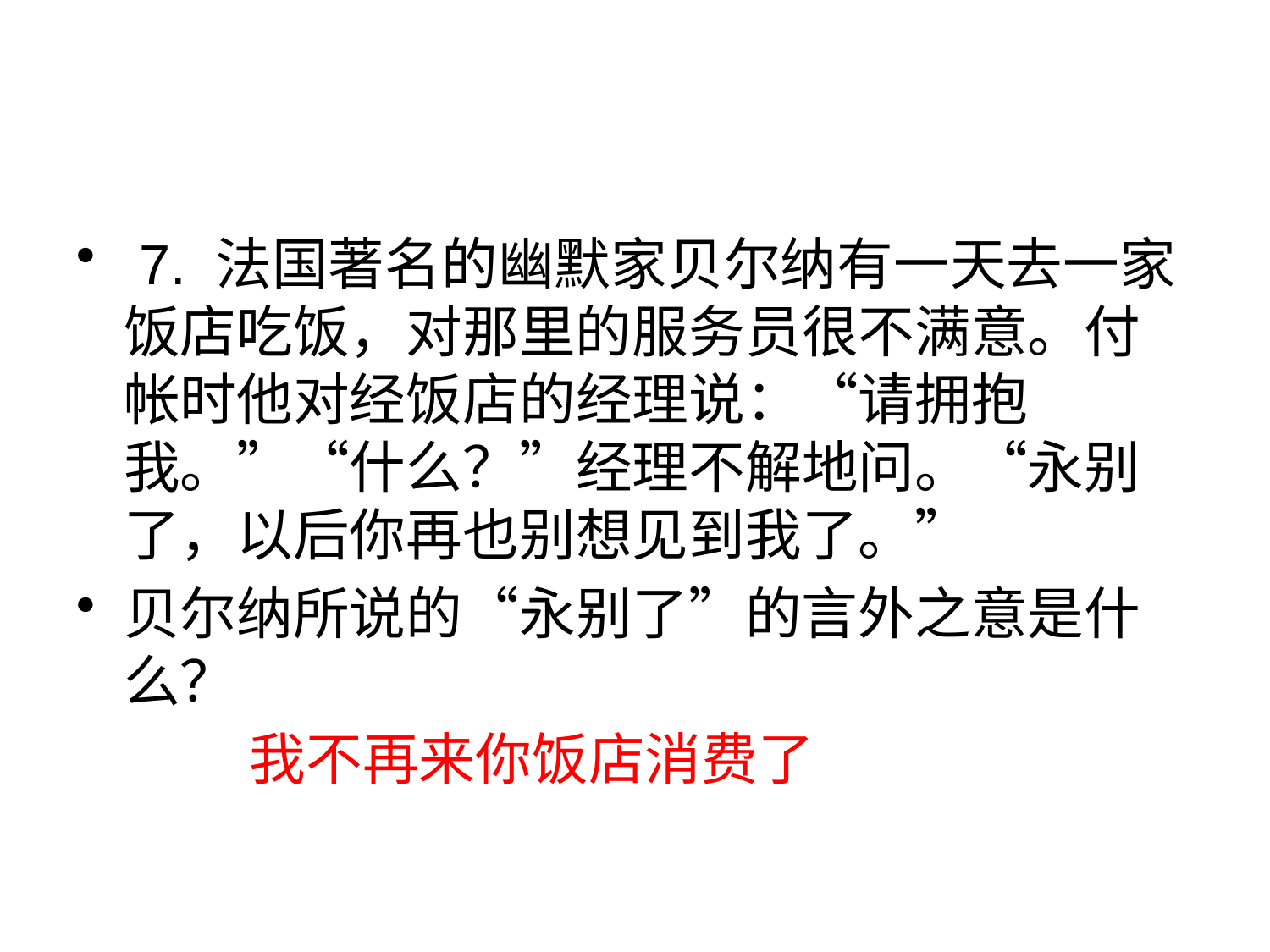

#
 7. 法国著名的幽默家贝尔纳有一天去一家饭店吃饭，对那里的服务员很不满意。付帐时他对经饭店的经理说：“请拥抱我。”“什么？”经理不解地问。“永别了，以后你再也别想见到我了。”
贝尔纳所说的“永别了”的言外之意是什么？
我不再来你饭店消费了